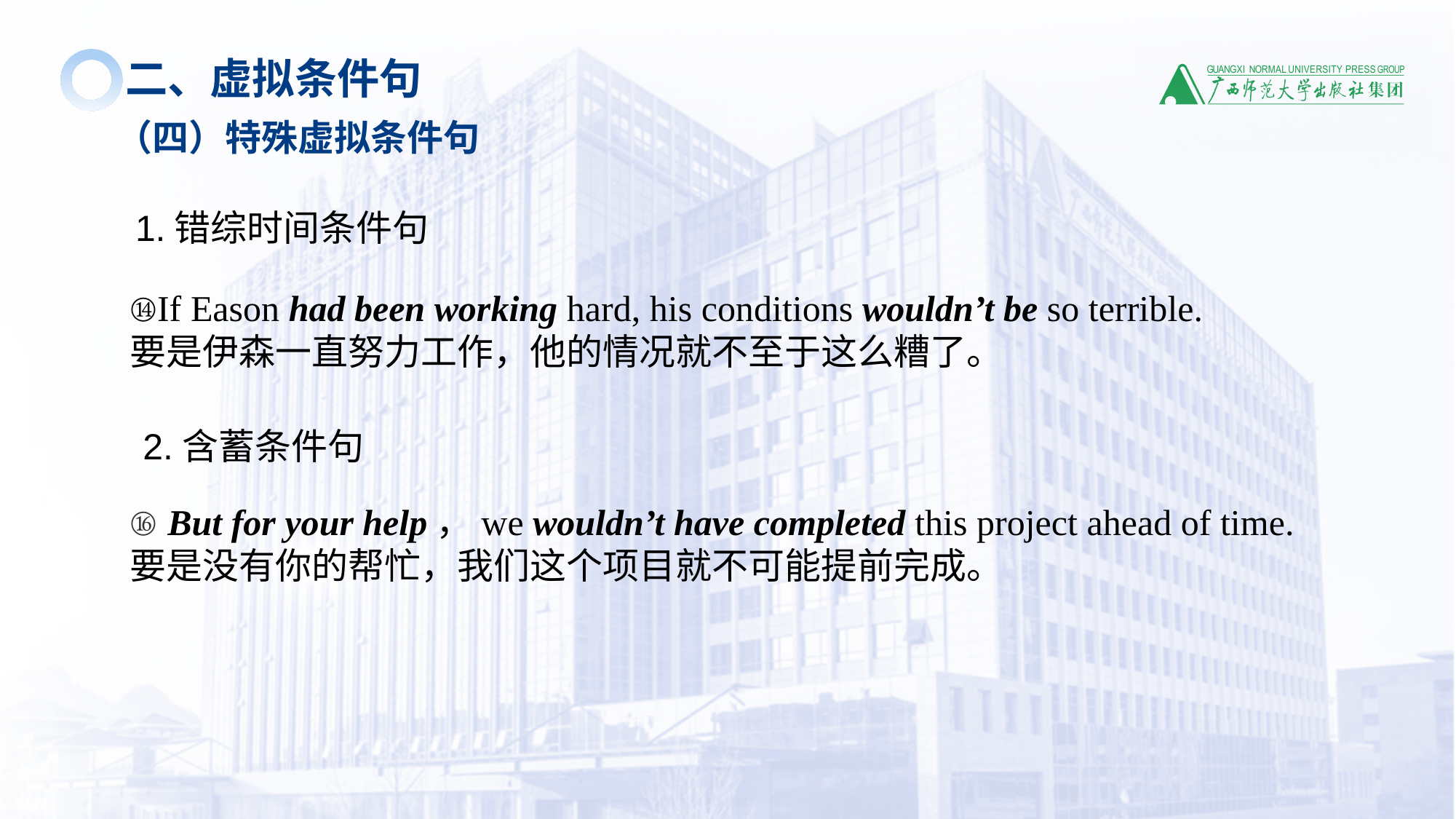

二、虚拟条件句

（四）特殊虚拟条件句
1.错综时间条件句
⑭If Eason had been working hard, his conditions wouldn’t be so terrible.
要是伊森一直努力工作，他的情况就不至于这么糟了。
2.含蓄条件句
⑯ But for your help，we wouldn’t have completed this project ahead of time.
要是没有你的帮忙，我们这个项目就不可能提前完成。